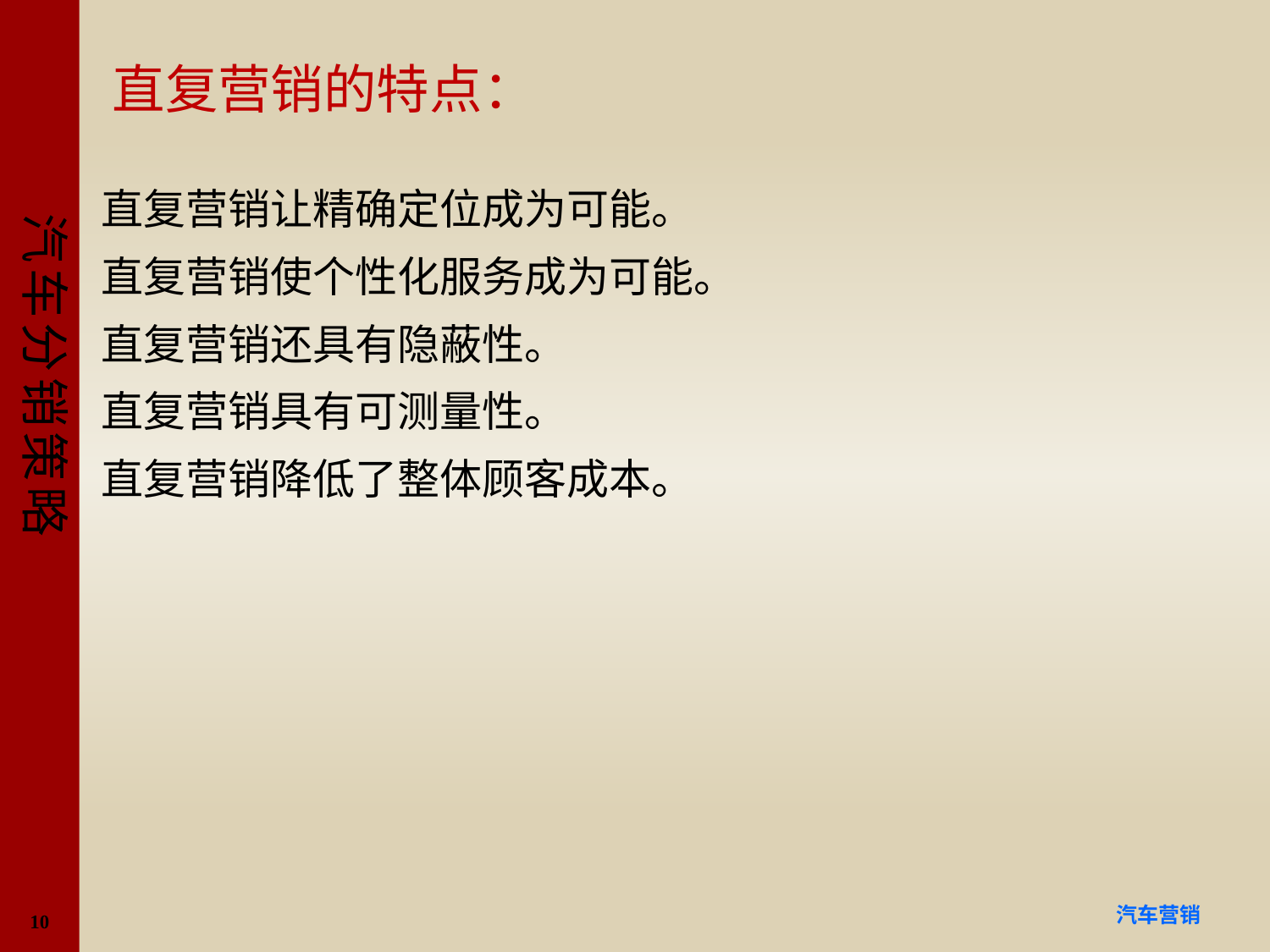

# 直复营销的特点：
直复营销让精确定位成为可能。
直复营销使个性化服务成为可能。
直复营销还具有隐蔽性。
直复营销具有可测量性。
直复营销降低了整体顾客成本。

10